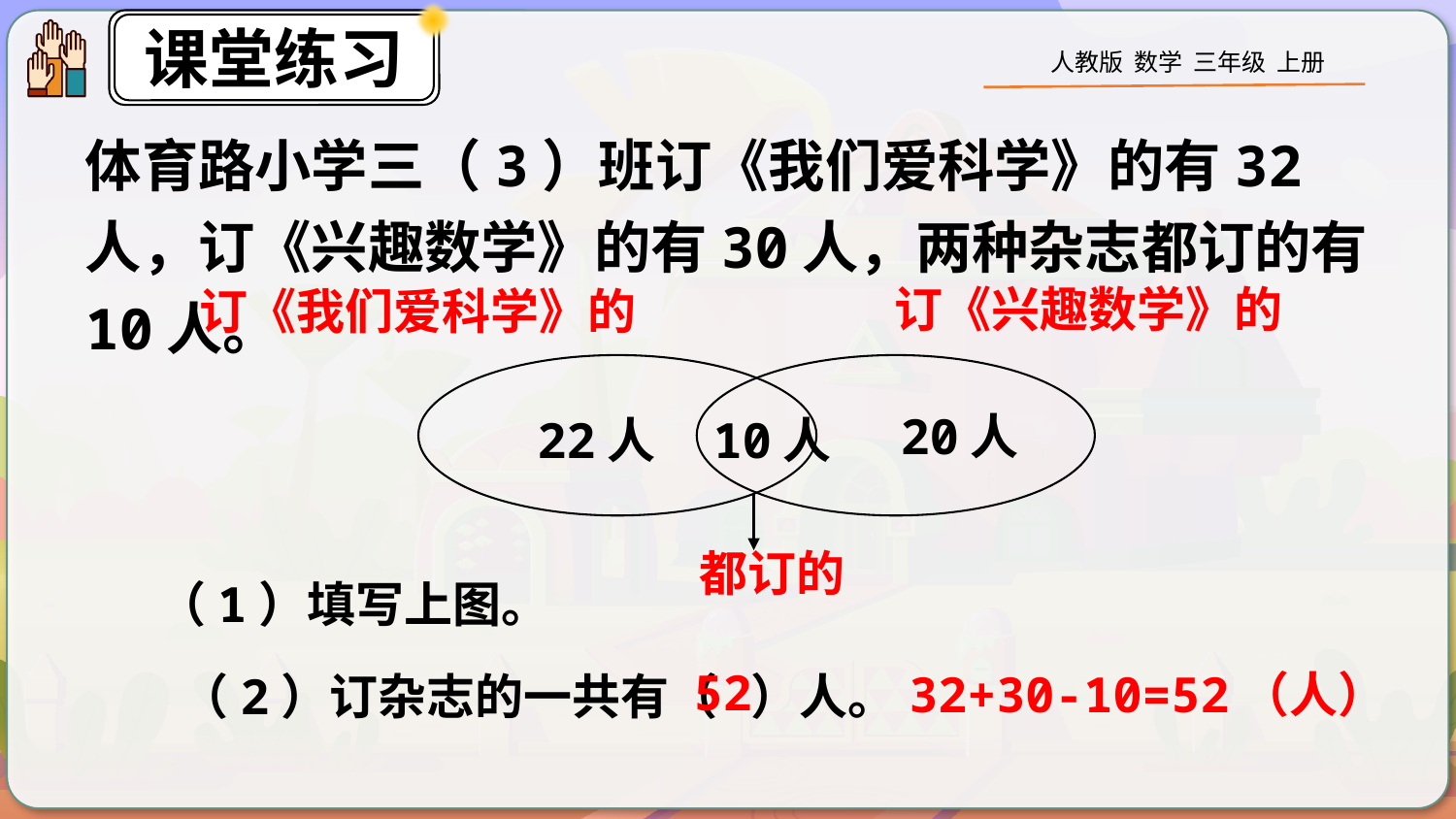

体育路小学三（3）班订《我们爱科学》的有32人，订《兴趣数学》的有30人，两种杂志都订的有10人。
订《兴趣数学》的
订《我们爱科学》的

20人
22人
10人
都订的
（1）填写上图。
52
32+30-10=52（人）
（2）订杂志的一共有（   ）人。